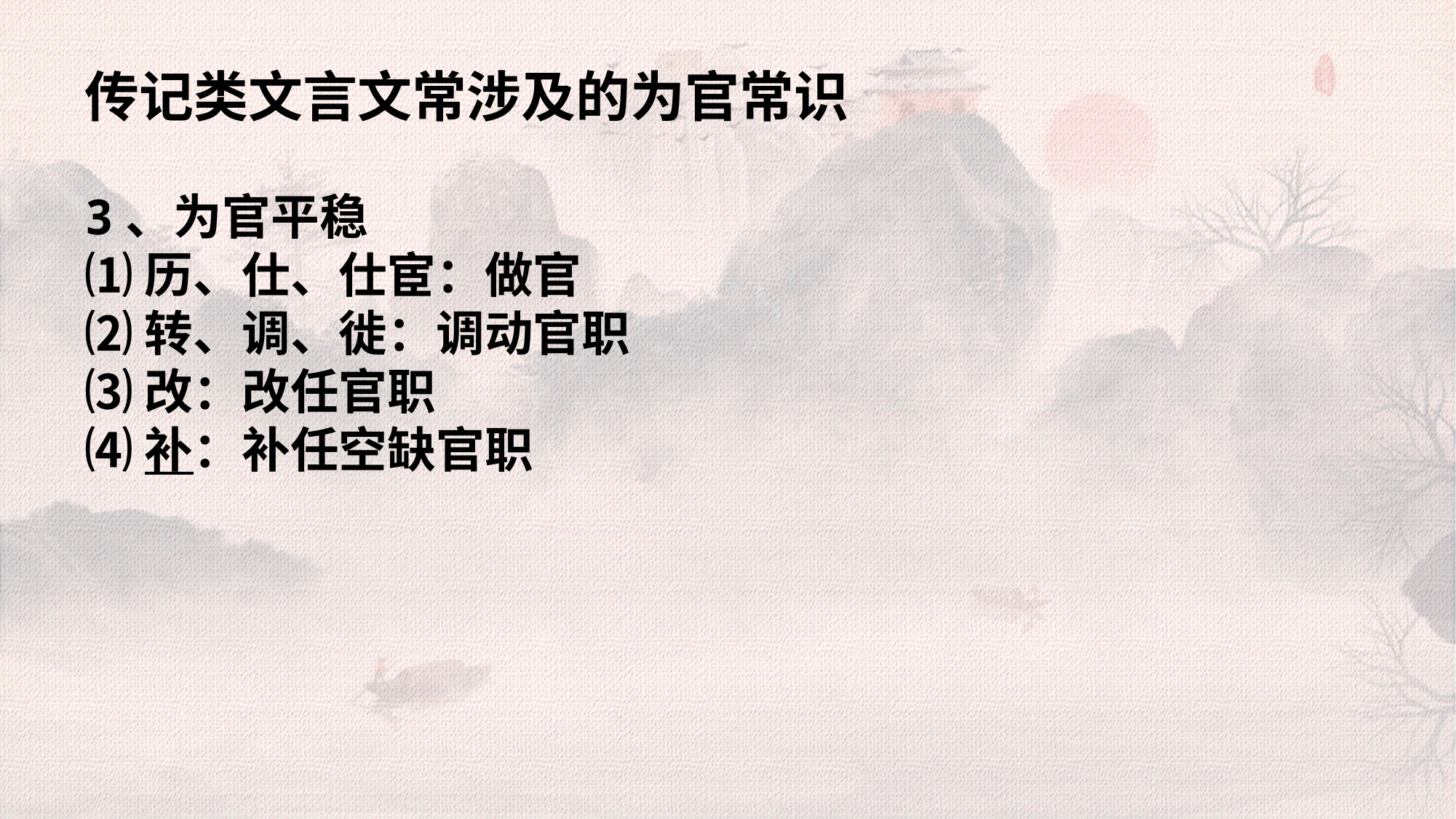

传记类文言文常涉及的为官常识
3、为官平稳
⑴历、仕、仕宦：做官
⑵转、调、徙：调动官职
⑶改：改任官职
⑷补：补任空缺官职